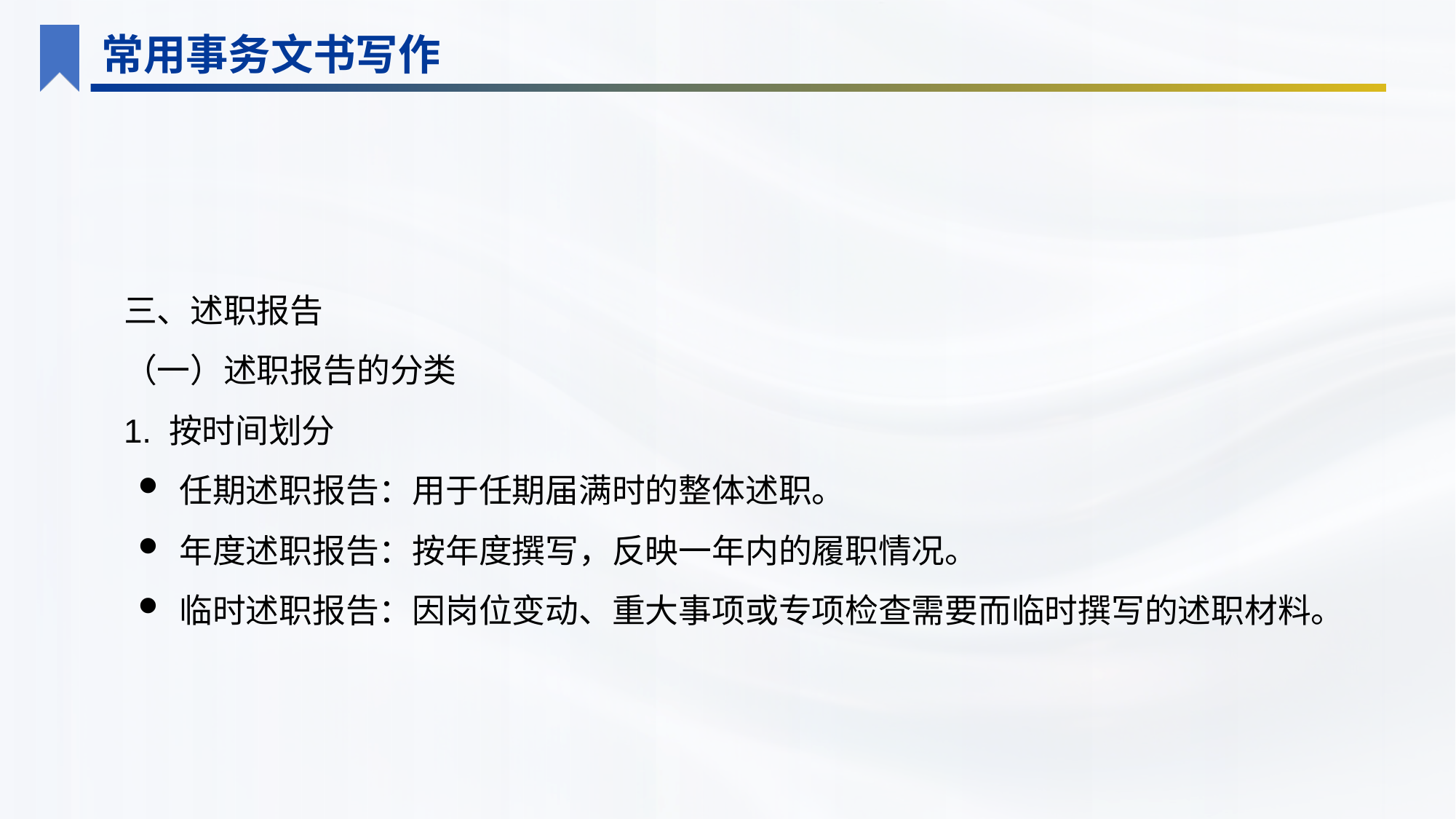

常用事务文书写作
三、述职报告
（一）述职报告的分类
1. 按时间划分
任期述职报告：用于任期届满时的整体述职。
年度述职报告：按年度撰写，反映一年内的履职情况。
临时述职报告：因岗位变动、重大事项或专项检查需要而临时撰写的述职材料。